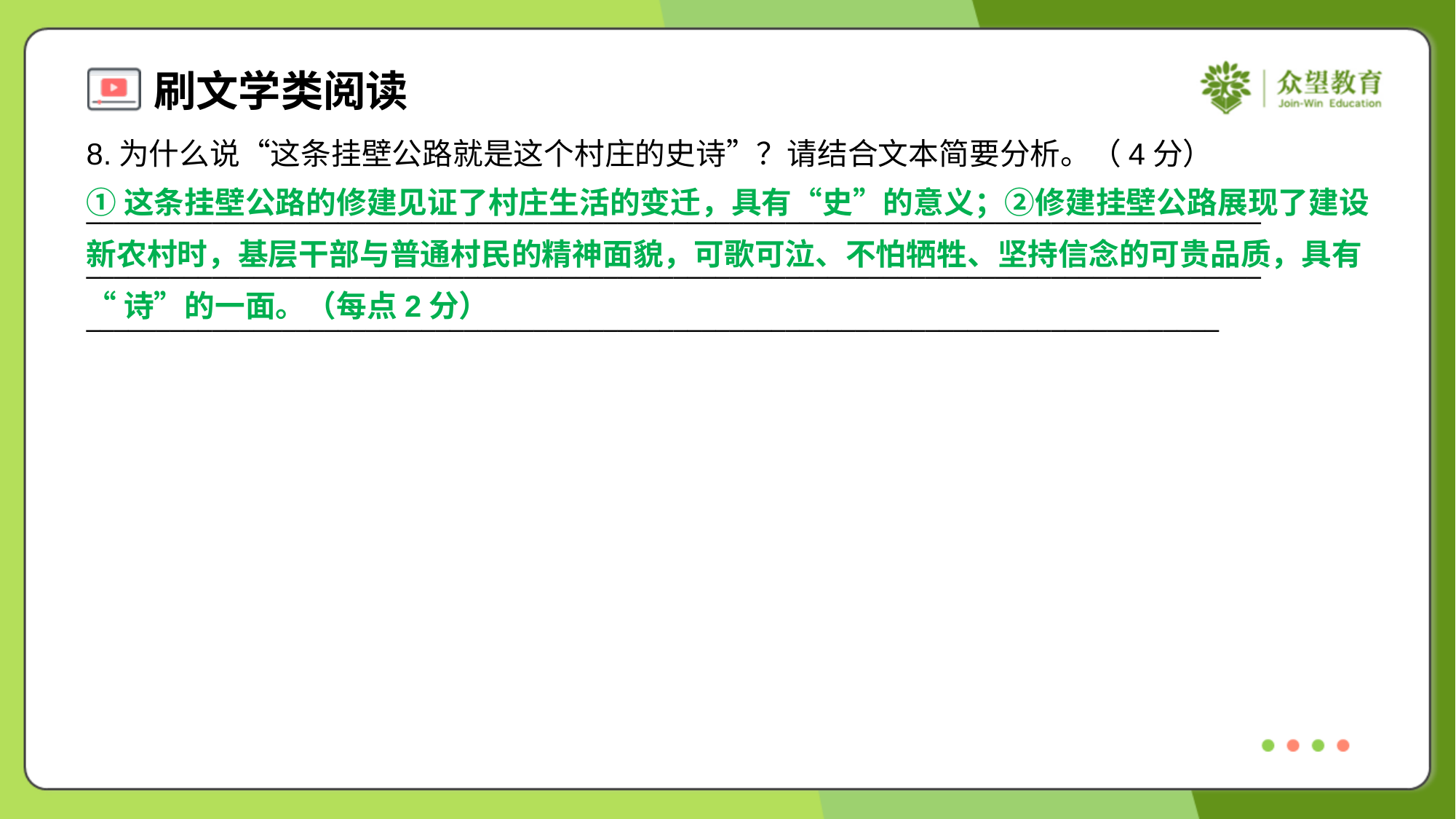

8.为什么说“这条挂壁公路就是这个村庄的史诗”？请结合文本简要分析。（4分）
①这条挂壁公路的修建见证了村庄生活的变迁，具有“史”的意义；②修建挂壁公路展现了建设
新农村时，基层干部与普通村民的精神面貌，可歌可泣、不怕牺牲、坚持信念的可贵品质，具有
“诗”的一面。（每点2分）
____________________________________________________________________________________
____________________________________________________________________________________
_________________________________________________________________________________